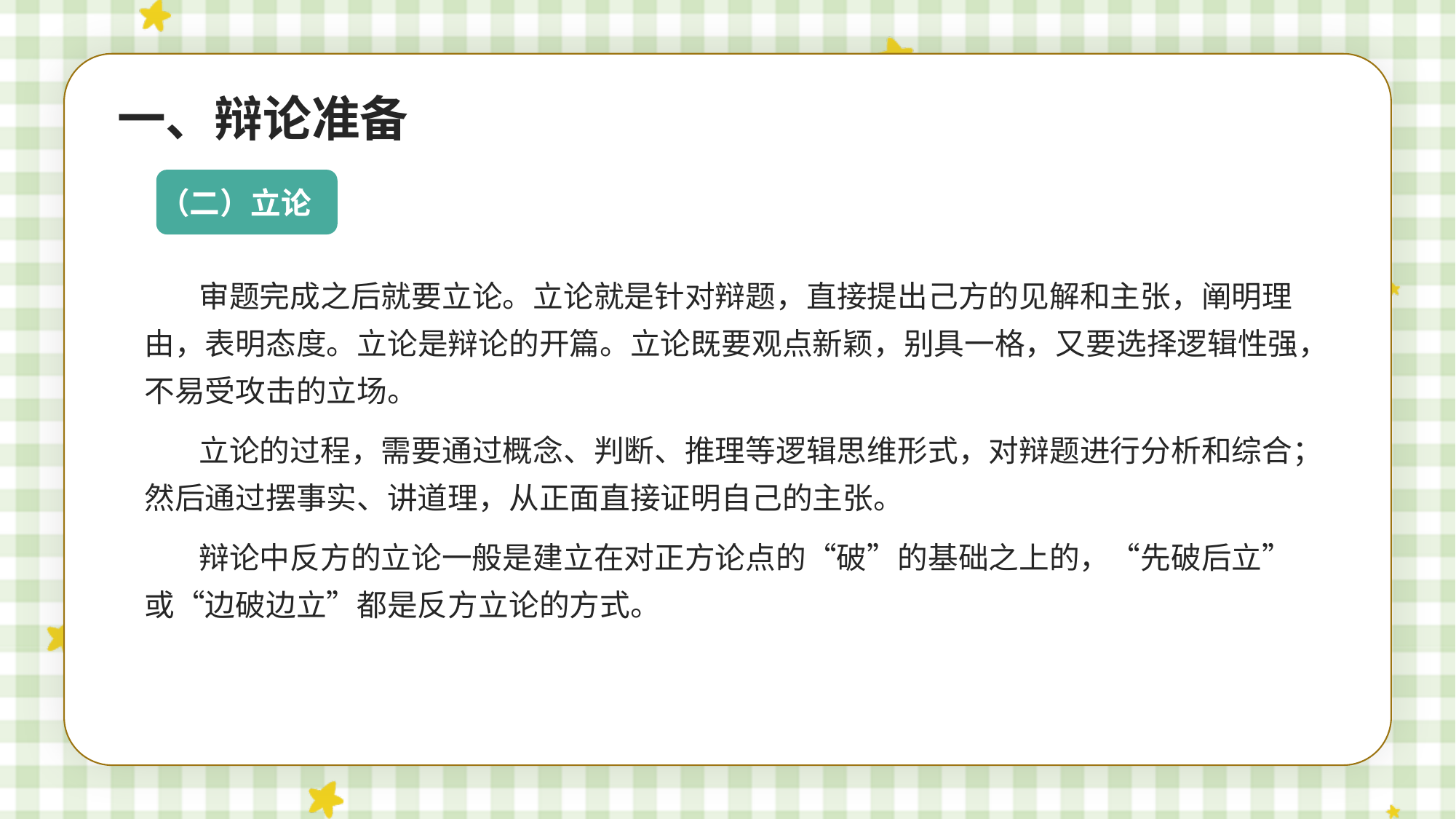

一、辩论准备
（二）立论
审题完成之后就要立论。立论就是针对辩题，直接提出己方的见解和主张，阐明理由，表明态度。立论是辩论的开篇。立论既要观点新颖，别具一格，又要选择逻辑性强，不易受攻击的立场。
立论的过程，需要通过概念、判断、推理等逻辑思维形式，对辩题进行分析和综合；然后通过摆事实、讲道理，从正面直接证明自己的主张。
辩论中反方的立论一般是建立在对正方论点的“破”的基础之上的，“先破后立”或“边破边立”都是反方立论的方式。